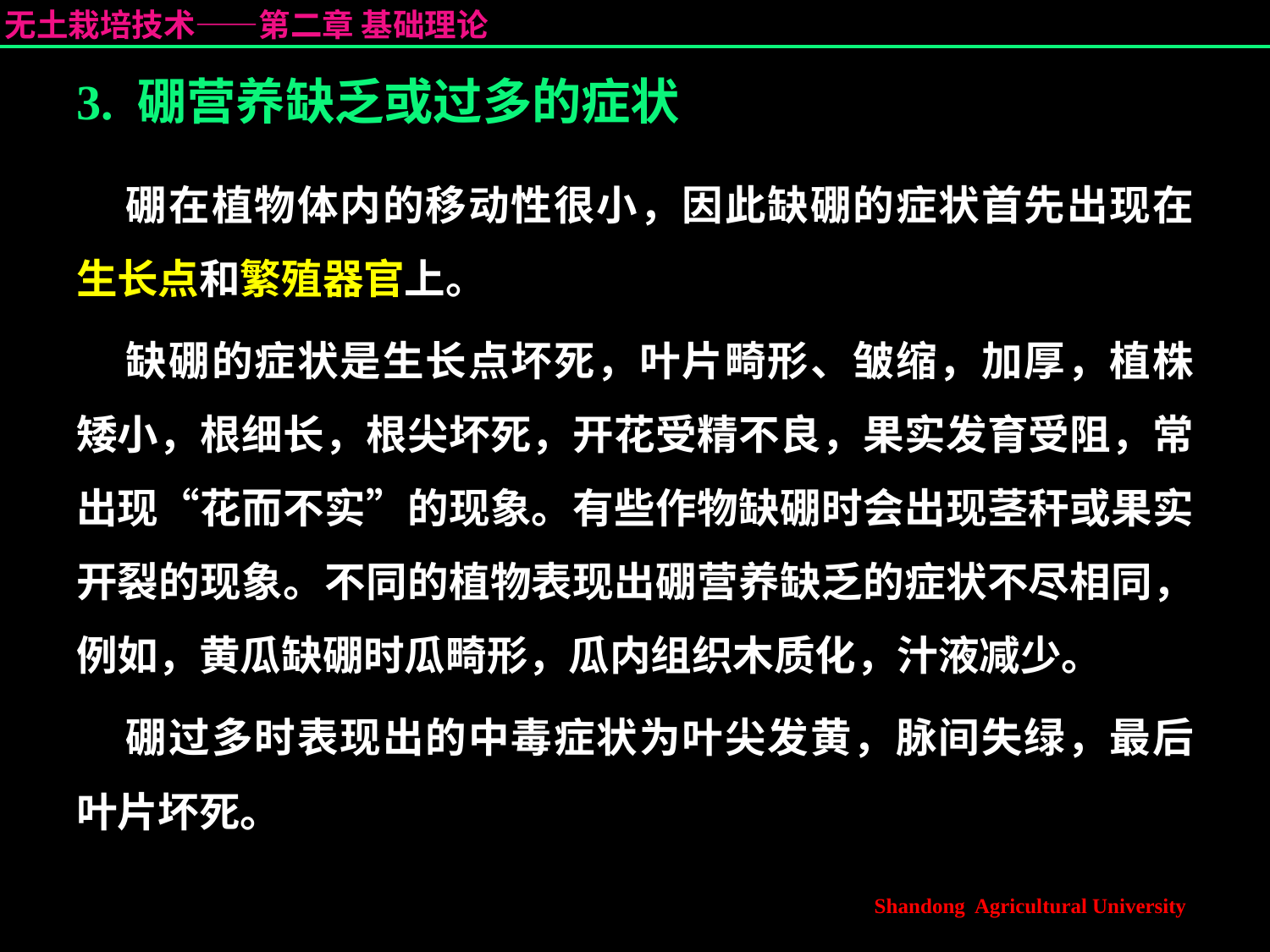

# 3. 硼营养缺乏或过多的症状
硼在植物体内的移动性很小，因此缺硼的症状首先出现在生长点和繁殖器官上。
缺硼的症状是生长点坏死，叶片畸形、皱缩，加厚，植株矮小，根细长，根尖坏死，开花受精不良，果实发育受阻，常出现“花而不实”的现象。有些作物缺硼时会出现茎秆或果实开裂的现象。不同的植物表现出硼营养缺乏的症状不尽相同，例如，黄瓜缺硼时瓜畸形，瓜内组织木质化，汁液减少。
硼过多时表现出的中毒症状为叶尖发黄，脉间失绿，最后叶片坏死。